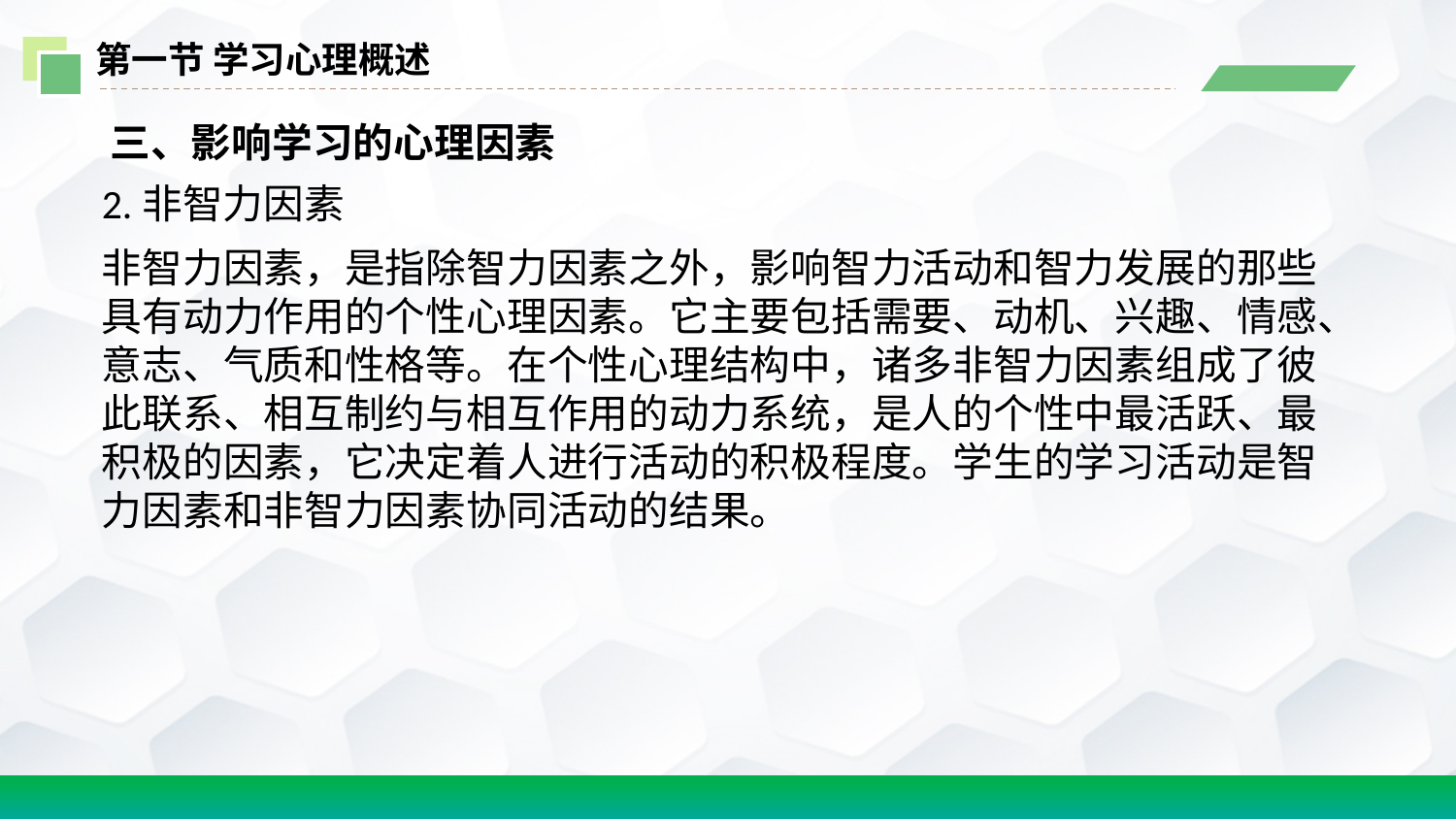

第一节 学习心理概述
 三、影响学习的心理因素
2.非智力因素
非智力因素，是指除智力因素之外，影响智力活动和智力发展的那些具有动力作用的个性心理因素。它主要包括需要、动机、兴趣、情感、意志、气质和性格等。在个性心理结构中，诸多非智力因素组成了彼此联系、相互制约与相互作用的动力系统，是人的个性中最活跃、最积极的因素，它决定着人进行活动的积极程度。学生的学习活动是智力因素和非智力因素协同活动的结果。